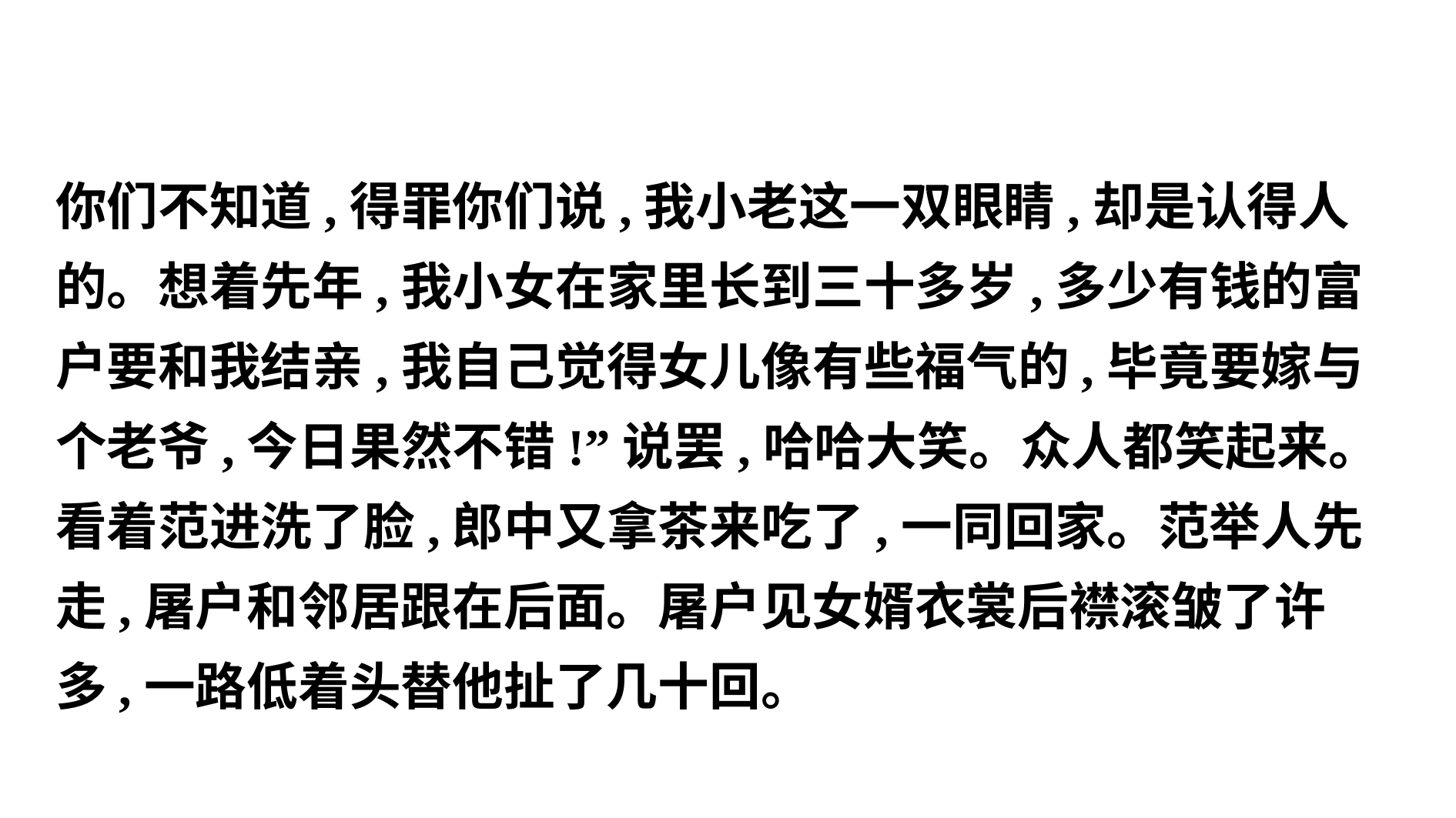

你们不知道,得罪你们说,我小老这一双眼睛,却是认得人的。想着先年,我小女在家里长到三十多岁,多少有钱的富户要和我结亲,我自己觉得女儿像有些福气的,毕竟要嫁与个老爷,今日果然不错!”说罢,哈哈大笑。众人都笑起来。看着范进洗了脸,郎中又拿茶来吃了,一同回家。范举人先走,屠户和邻居跟在后面。屠户见女婿衣裳后襟滚皱了许多,一路低着头替他扯了几十回。